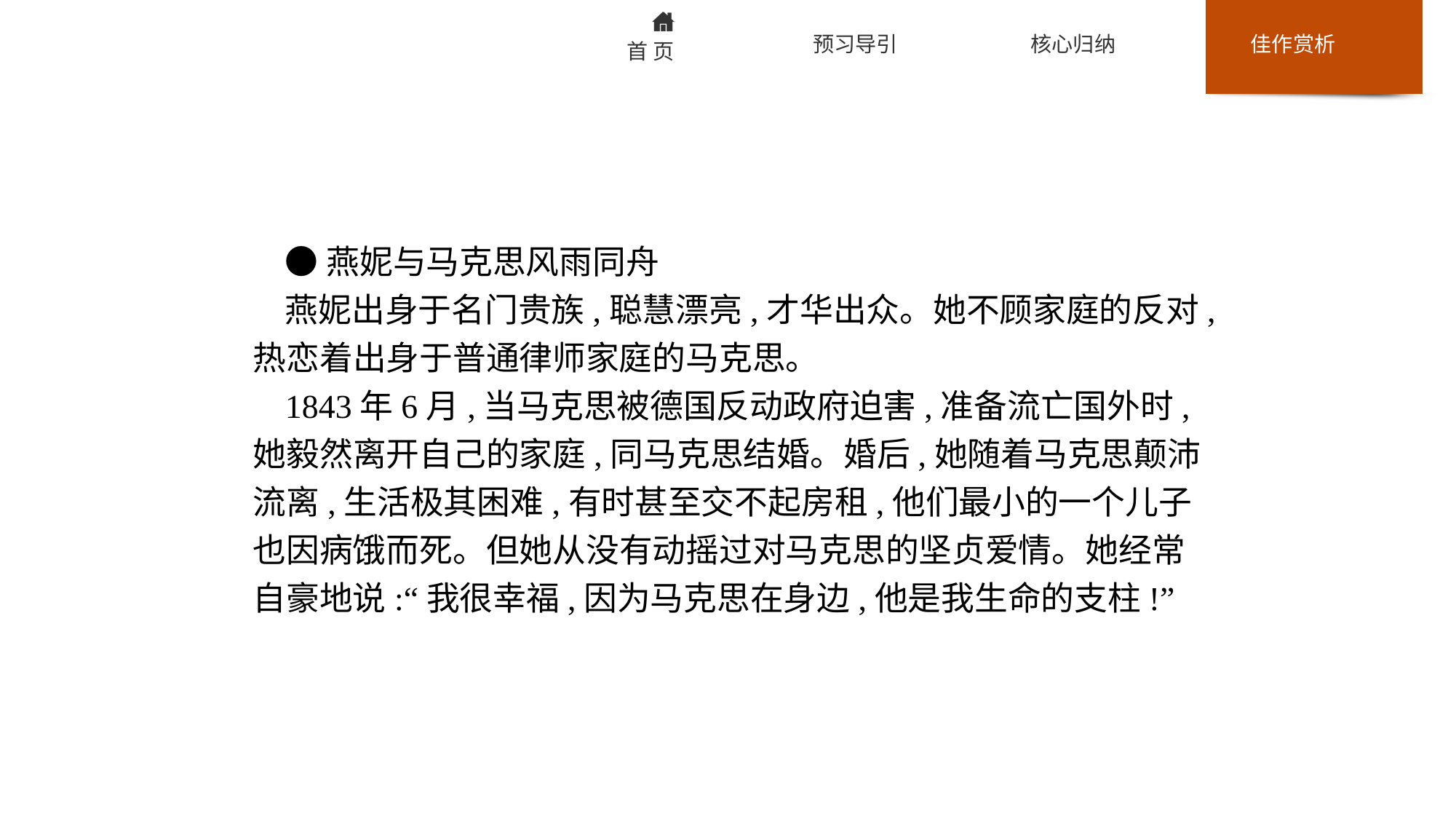

●燕妮与马克思风雨同舟
燕妮出身于名门贵族,聪慧漂亮,才华出众。她不顾家庭的反对,热恋着出身于普通律师家庭的马克思。
1843年6月,当马克思被德国反动政府迫害,准备流亡国外时,她毅然离开自己的家庭,同马克思结婚。婚后,她随着马克思颠沛流离,生活极其困难,有时甚至交不起房租,他们最小的一个儿子也因病饿而死。但她从没有动摇过对马克思的坚贞爱情。她经常自豪地说:“我很幸福,因为马克思在身边,他是我生命的支柱!”